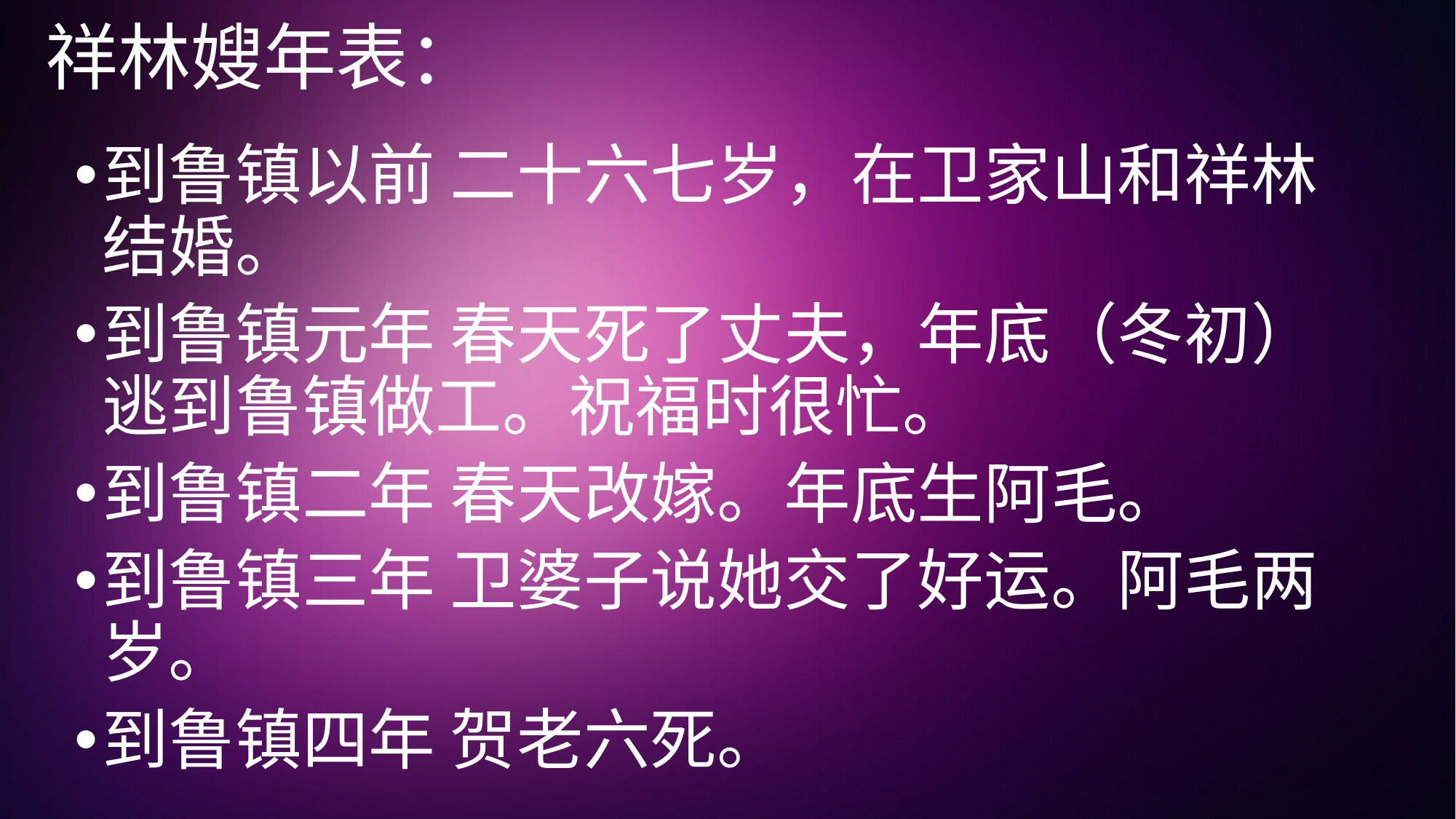

# 祥林嫂年表：
到鲁镇以前 二十六七岁，在卫家山和祥林结婚。
到鲁镇元年 春天死了丈夫，年底（冬初）逃到鲁镇做工。祝福时很忙。
到鲁镇二年 春天改嫁。年底生阿毛。
到鲁镇三年 卫婆子说她交了好运。阿毛两岁。
到鲁镇四年 贺老六死。